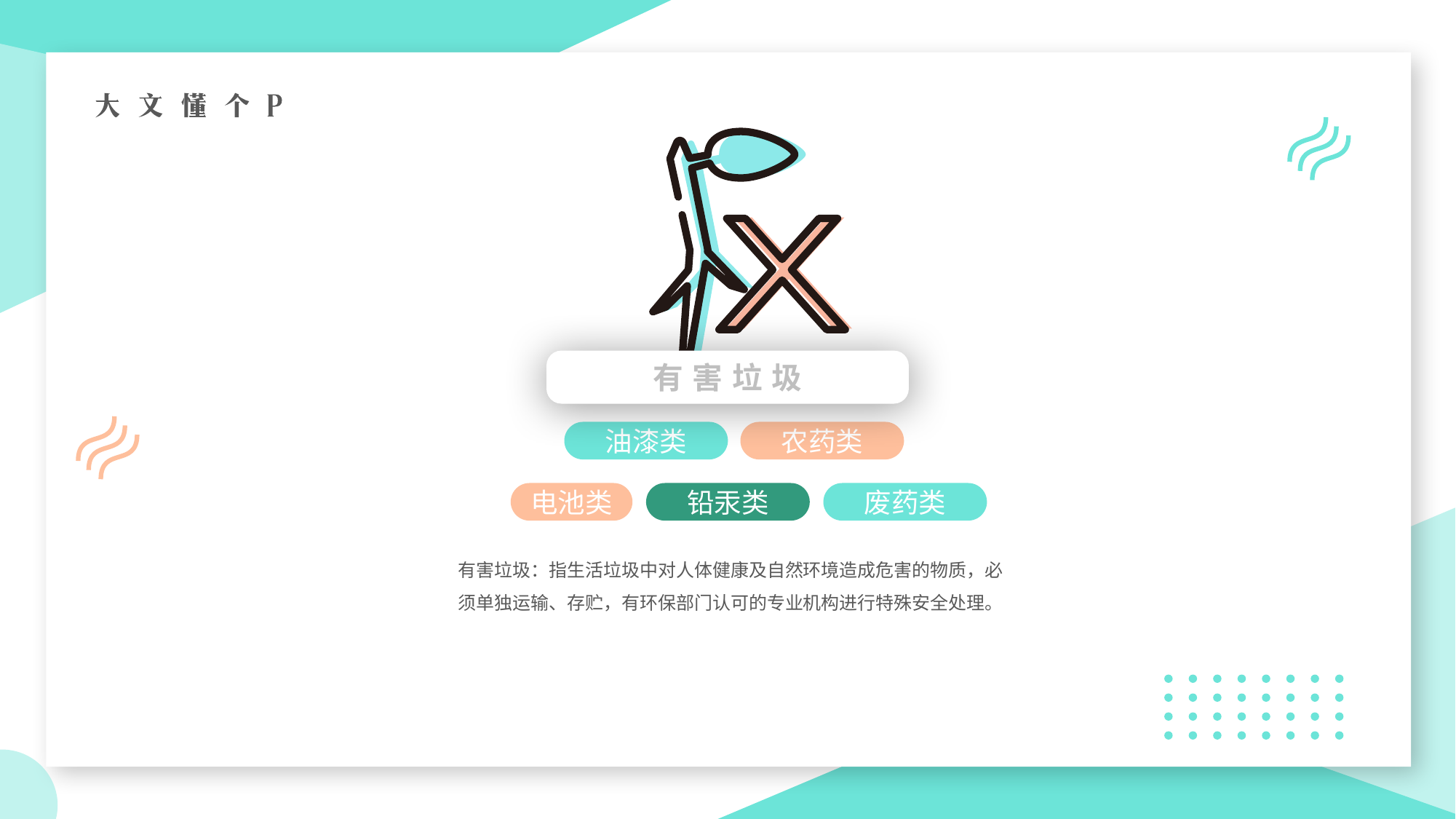

有害垃圾

油漆类
农药类
废药类
电池类
铅汞类
有害垃圾：指生活垃圾中对人体健康及自然环境造成危害的物质，必须单独运输、存贮，有环保部门认可的专业机构进行特殊安全处理。